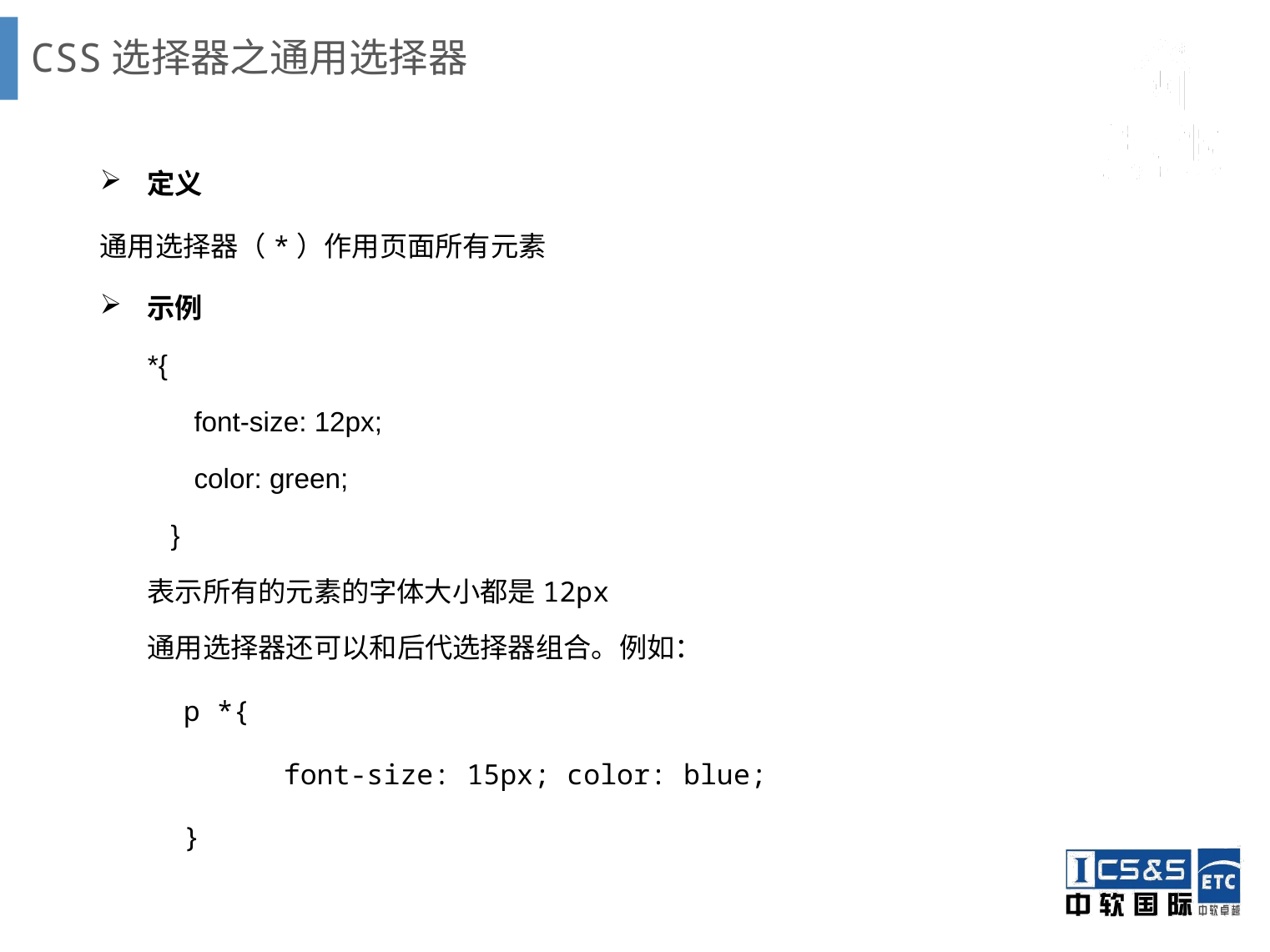

# CSS选择器之通用选择器
定义
通用选择器（*）作用页面所有元素
示例
*{
      font-size: 12px;
      color: green;
   }
表示所有的元素的字体大小都是12px
通用选择器还可以和后代选择器组合。例如：
     p *{
           font-size: 15px; color: blue;
     }